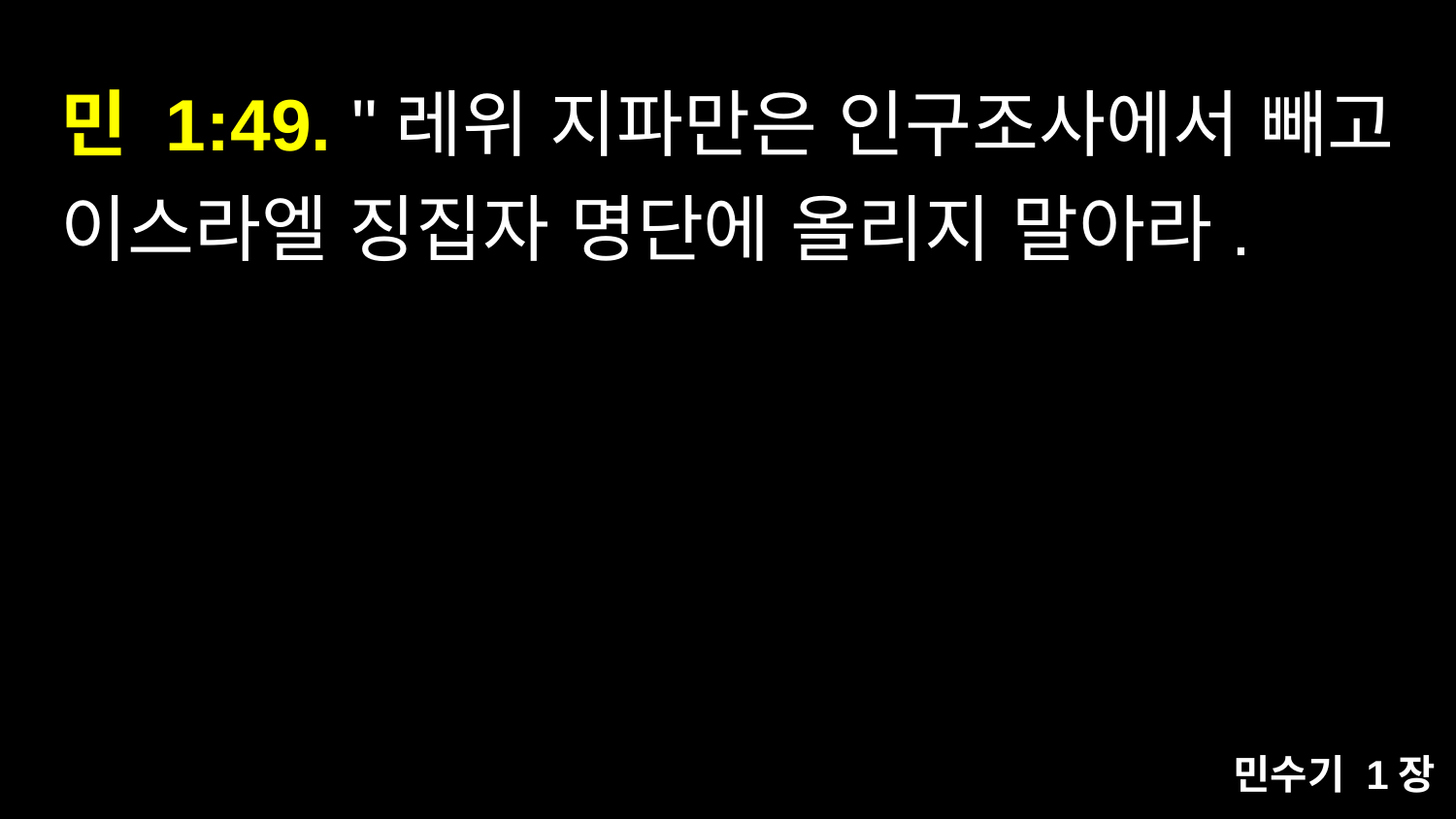

# 민 1:49. "레위 지파만은 인구조사에서 빼고 이스라엘 징집자 명단에 올리지 말아라.
민수기 1장